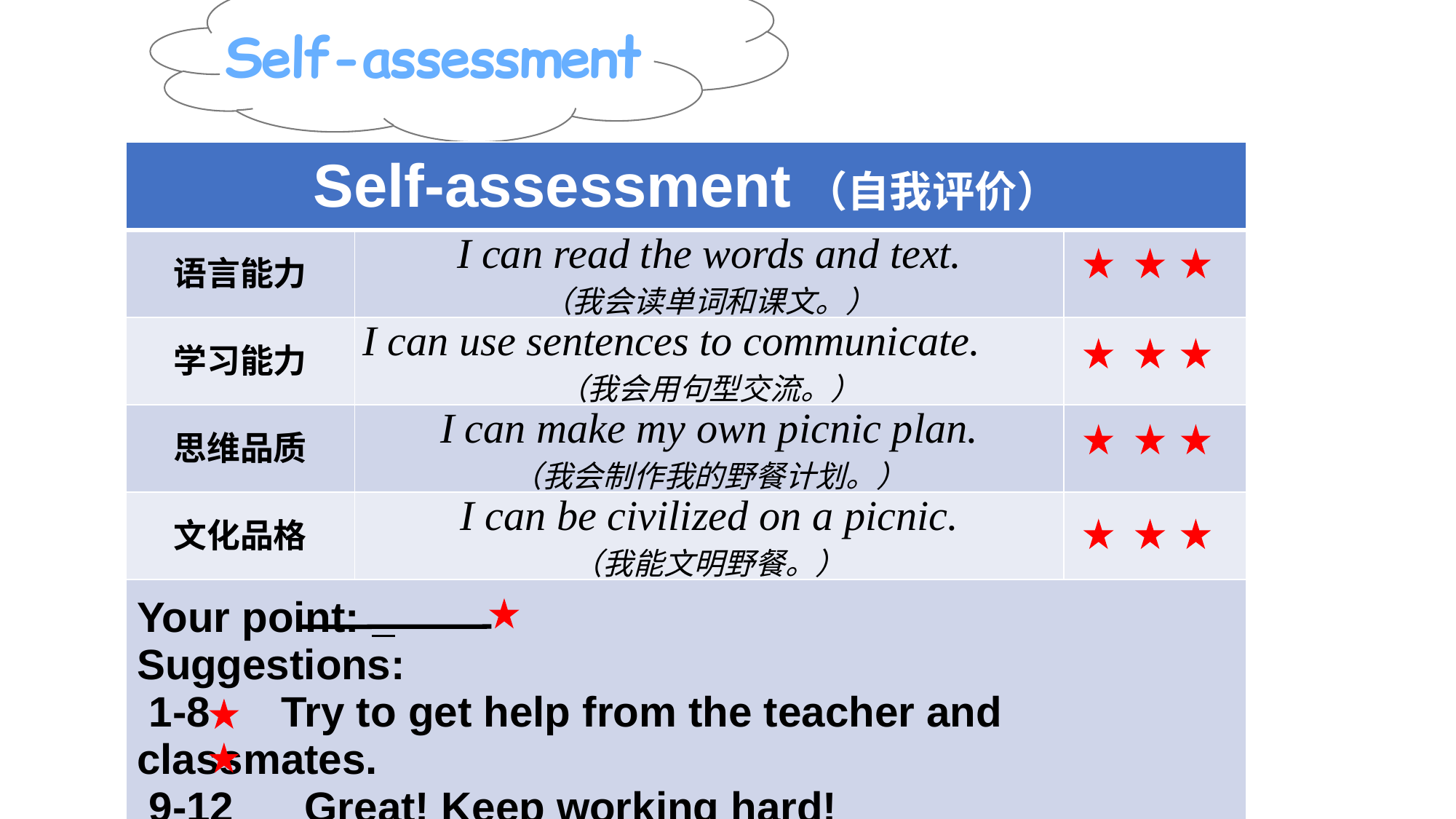

Self-assessment
| Self-assessment（自我评价） |  |  |
| --- | --- | --- |
| 语言能力 | I can read the words and text. （我会读单词和课文。） |  |
| 学习能力 | I can use sentences to communicate. （我会用句型交流。） |  |
| 思维品质 | I can make my own picnic plan. （我会制作我的野餐计划。） |  |
| 文化品格 | I can be civilized on a picnic. （我能文明野餐。） |  |
| Your point: Suggestions: 1-8 Try to get help from the teacher and classmates. 9-12 Great! Keep working hard! |  |  |